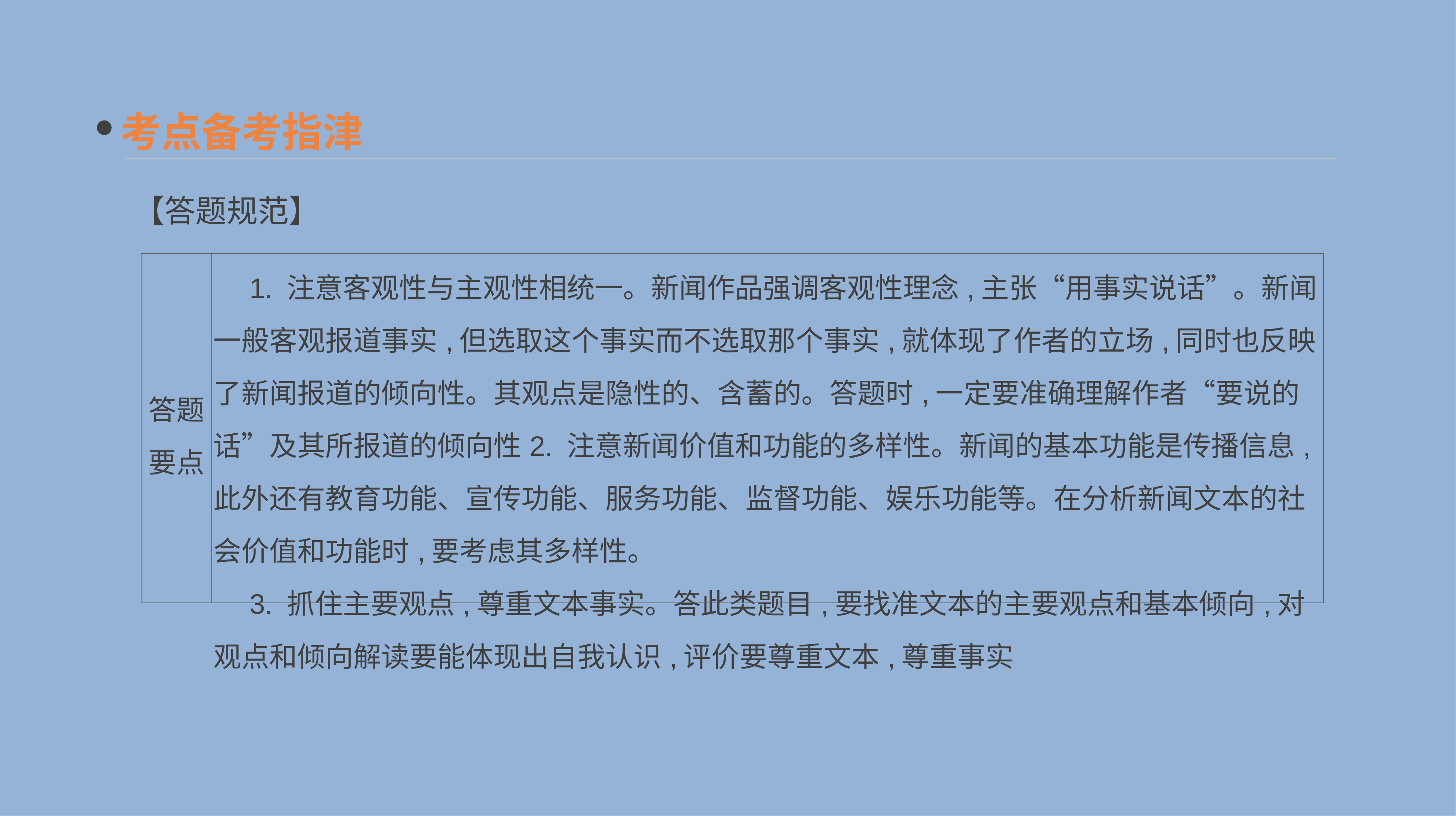

考点备考指津

【答题规范】
| 答题 要点 | 1. 注意客观性与主观性相统一。新闻作品强调客观性理念,主张“用事实说话”。新闻一般客观报道事实,但选取这个事实而不选取那个事实,就体现了作者的立场,同时也反映了新闻报道的倾向性。其观点是隐性的、含蓄的。答题时,一定要准确理解作者“要说的话”及其所报道的倾向性2. 注意新闻价值和功能的多样性。新闻的基本功能是传播信息,此外还有教育功能、宣传功能、服务功能、监督功能、娱乐功能等。在分析新闻文本的社会价值和功能时,要考虑其多样性。 　3. 抓住主要观点,尊重文本事实。答此类题目,要找准文本的主要观点和基本倾向,对观点和倾向解读要能体现出自我认识,评价要尊重文本,尊重事实 |
| --- | --- |